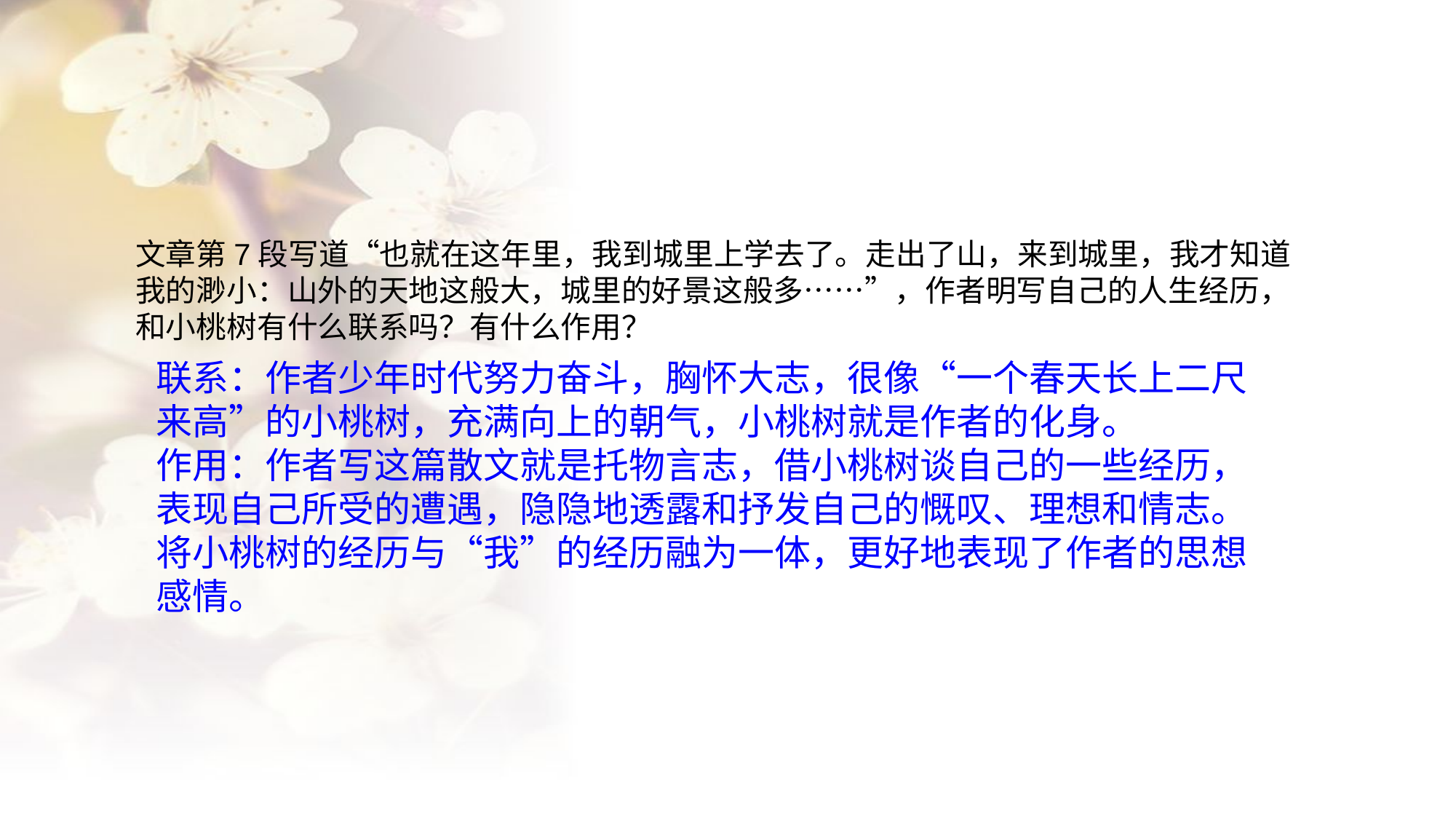

#

文章第7段写道“也就在这年里，我到城里上学去了。走出了山，来到城里，我才知道我的渺小：山外的天地这般大，城里的好景这般多……”，作者明写自己的人生经历，和小桃树有什么联系吗？有什么作用？
联系：作者少年时代努力奋斗，胸怀大志，很像“一个春天长上二尺来高”的小桃树，充满向上的朝气，小桃树就是作者的化身。
作用：作者写这篇散文就是托物言志，借小桃树谈自己的一些经历，表现自己所受的遭遇，隐隐地透露和抒发自己的慨叹、理想和情志。将小桃树的经历与“我”的经历融为一体，更好地表现了作者的思想感情。